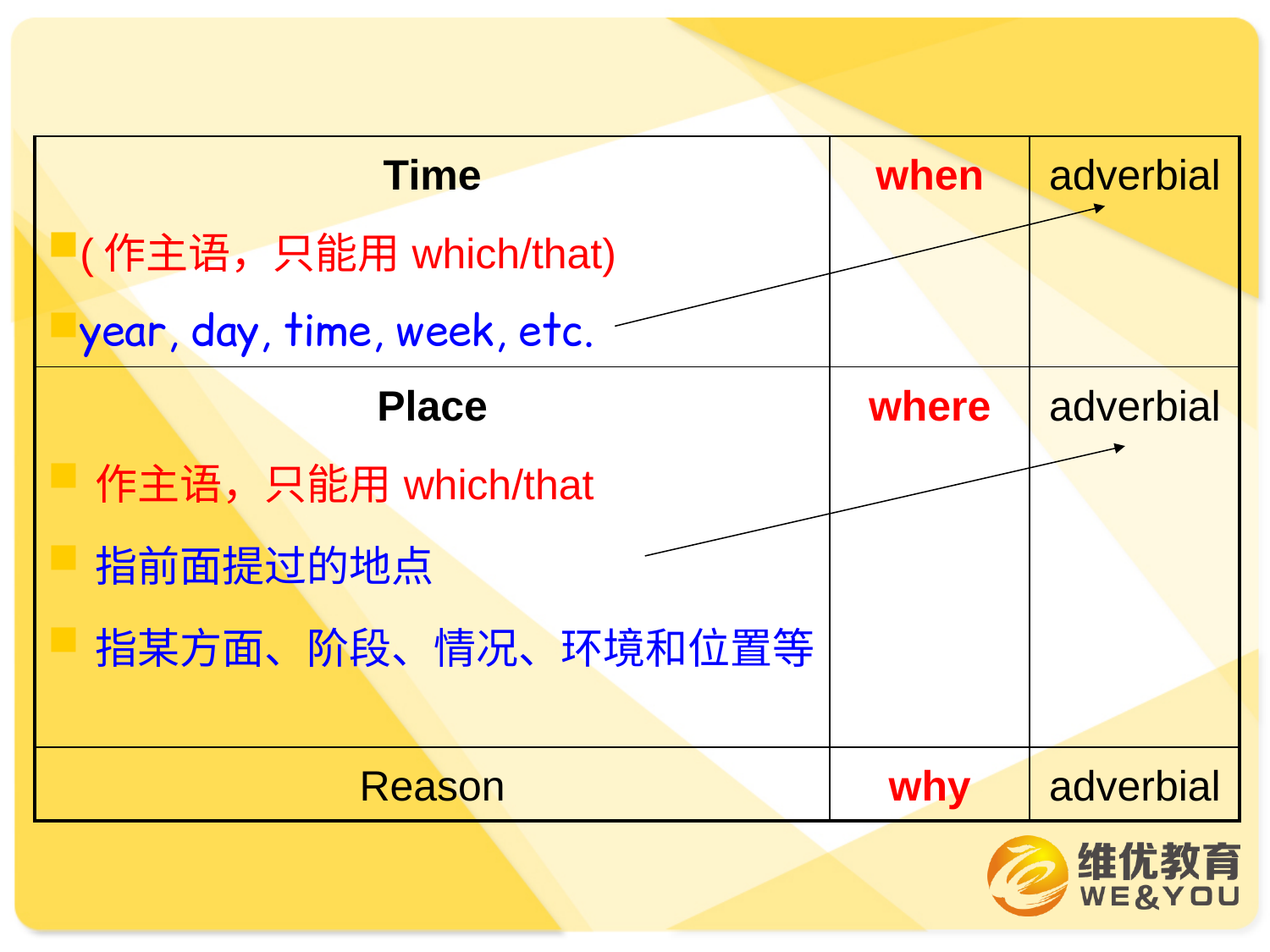

| Time (作主语，只能用which/that) year, day, time, week, etc. | when | adverbial |
| --- | --- | --- |
| Place 作主语，只能用which/that 指前面提过的地点 指某方面、阶段、情况、环境和位置等 | where | adverbial |
| Reason | why | adverbial |